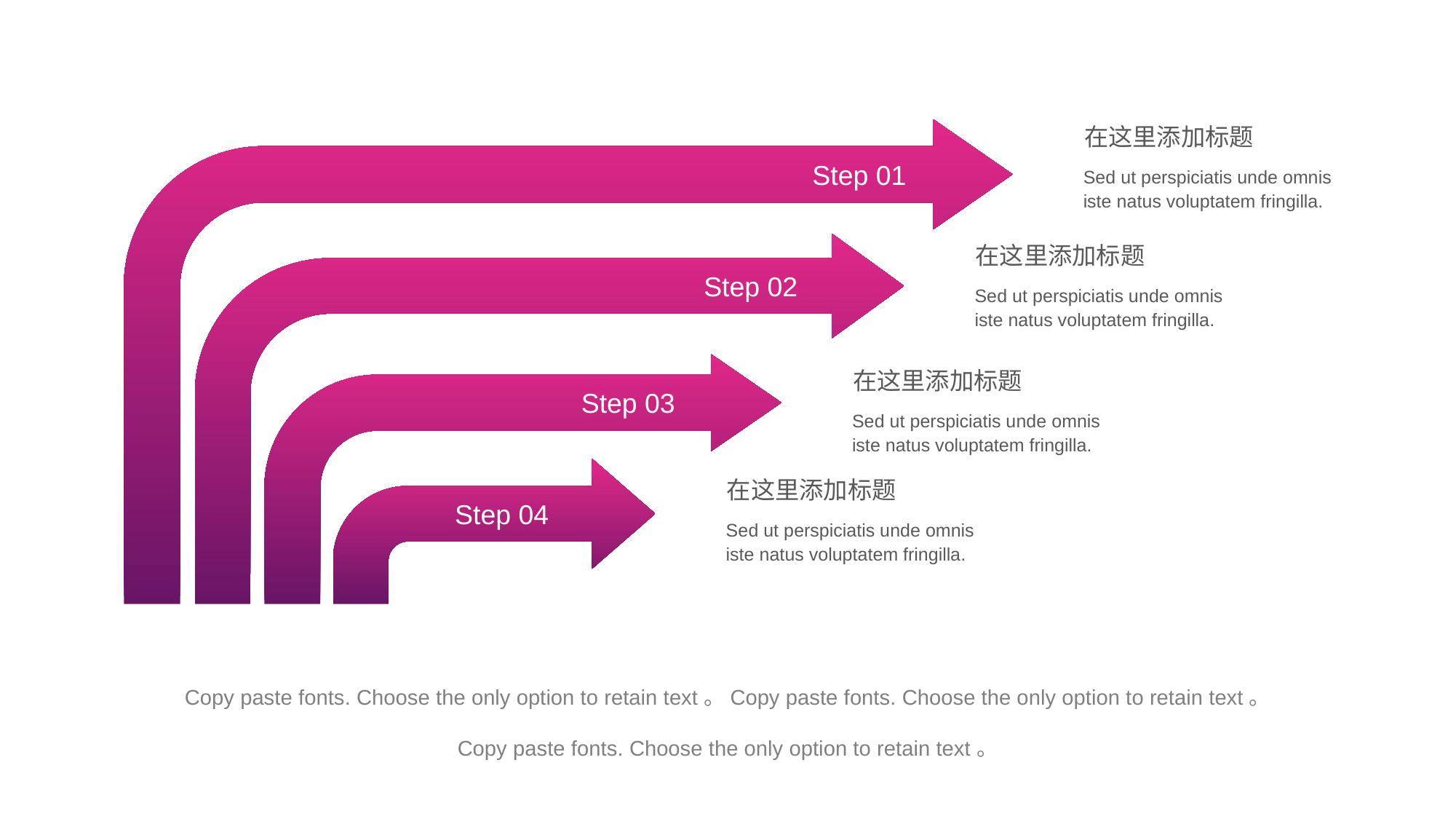

在这里添加标题

Step 01
Sed ut perspiciatis unde omnis iste natus voluptatem fringilla.

在这里添加标题
Step 02
Sed ut perspiciatis unde omnis iste natus voluptatem fringilla.

在这里添加标题
Step 03
Sed ut perspiciatis unde omnis iste natus voluptatem fringilla.

在这里添加标题
Step 04
Sed ut perspiciatis unde omnis iste natus voluptatem fringilla.
Copy paste fonts. Choose the only option to retain text。Copy paste fonts. Choose the only option to retain text。 Copy paste fonts. Choose the only option to retain text。